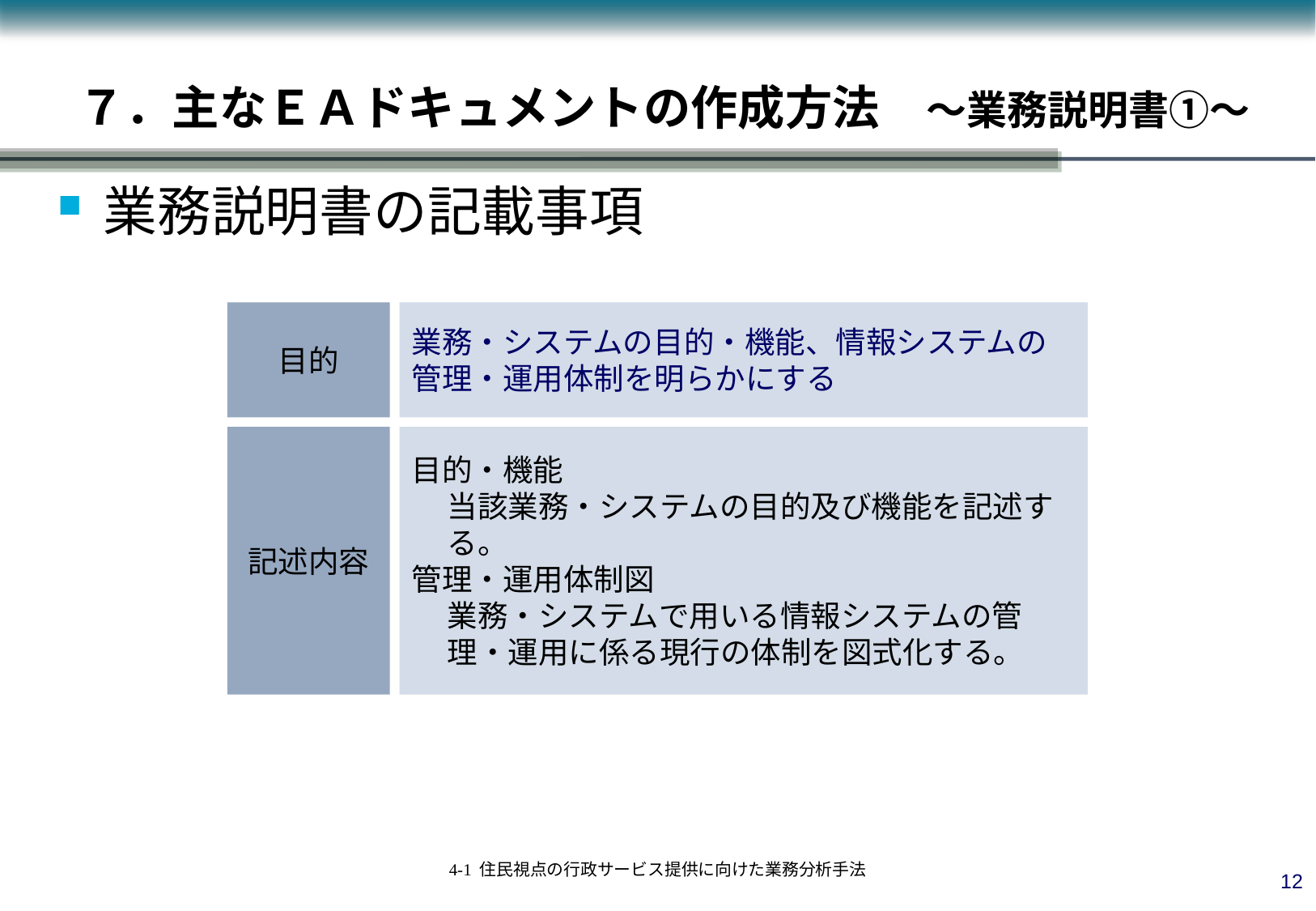

７．主なＥＡドキュメントの作成方法　～業務説明書①～
業務説明書の記載事項

目的
業務・システムの目的・機能、情報システムの管理・運用体制を明らかにする
記述内容
目的・機能
当該業務・システムの目的及び機能を記述する。
管理・運用体制図
業務・システムで用いる情報システムの管理・運用に係る現行の体制を図式化する。
12
4-1 住民視点の行政サービス提供に向けた業務分析手法